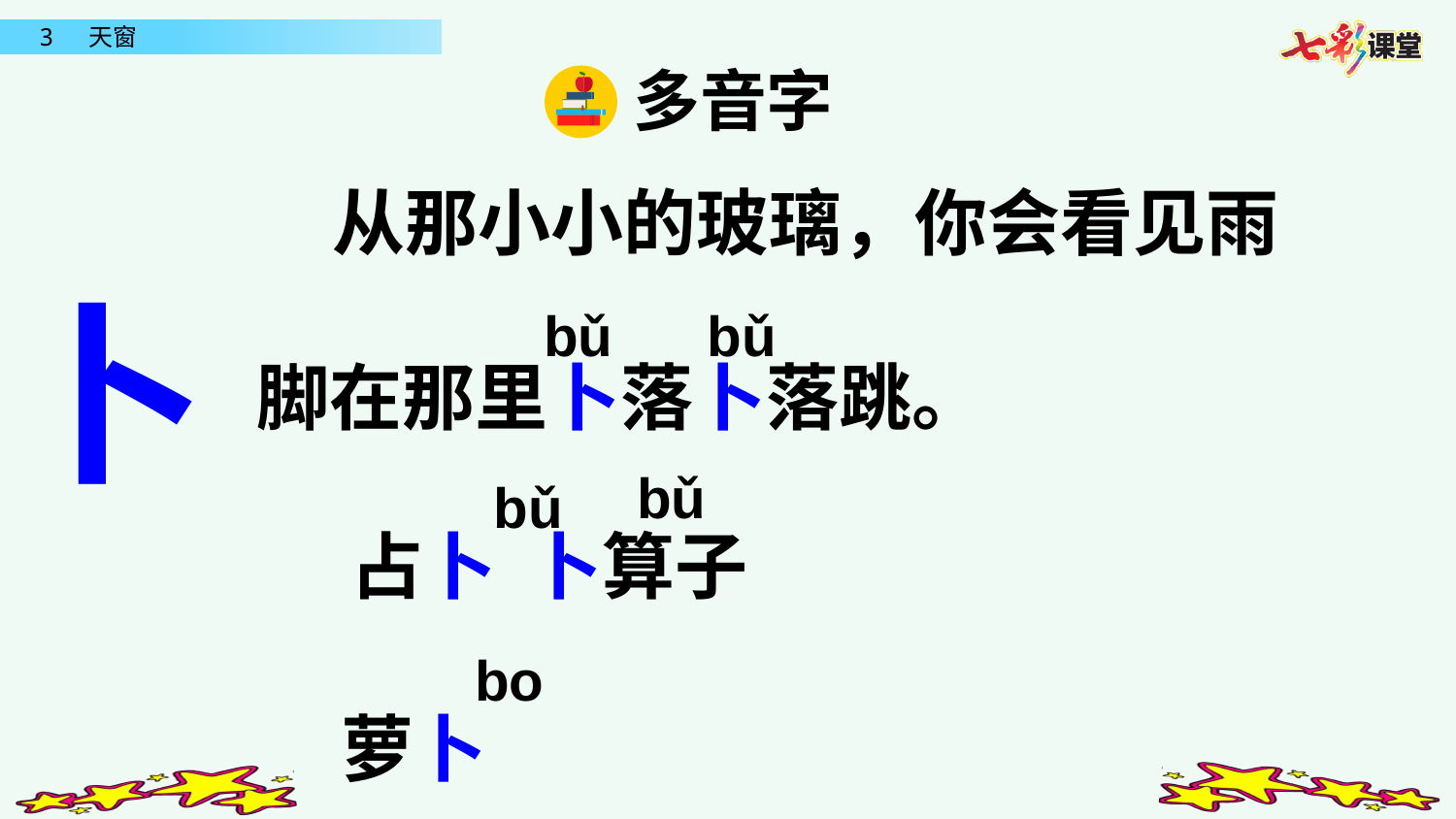

多音字

    从那小小的玻璃，你会看见雨

脚在那里卜落卜落跳。
卜
bǔ      bǔ
bǔ
bǔ
    占卜  卜算子
bo
    萝卜